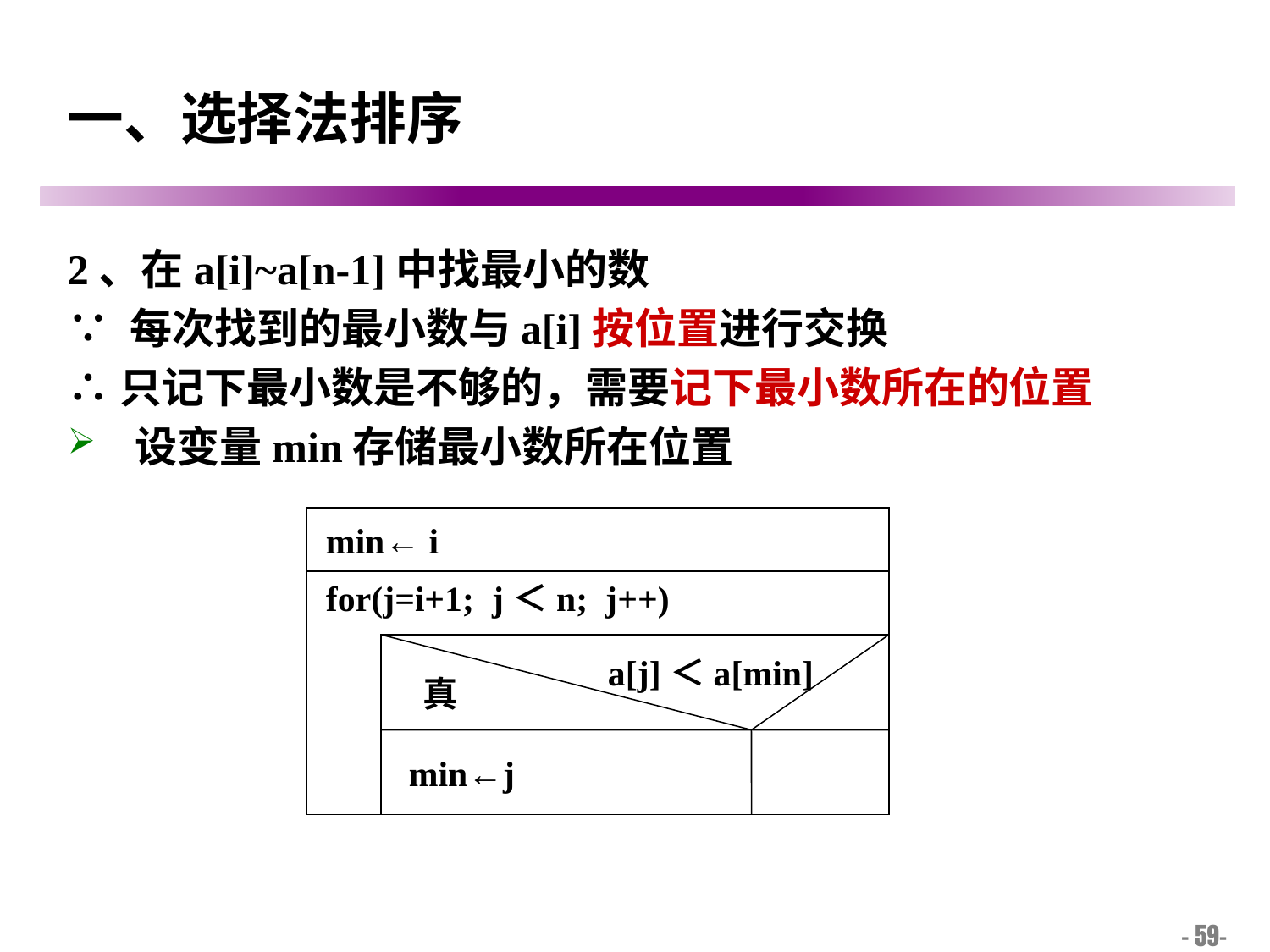

# 一、选择法排序
2、在a[i]~a[n-1]中找最小的数
∵ 每次找到的最小数与a[i]按位置进行交换
∴只记下最小数是不够的，需要记下最小数所在的位置
 设变量min存储最小数所在位置

 min← i
 for(j=i+1;  j＜n;  j++)

a[j]＜a[min]
真
  min←j
 - 59-